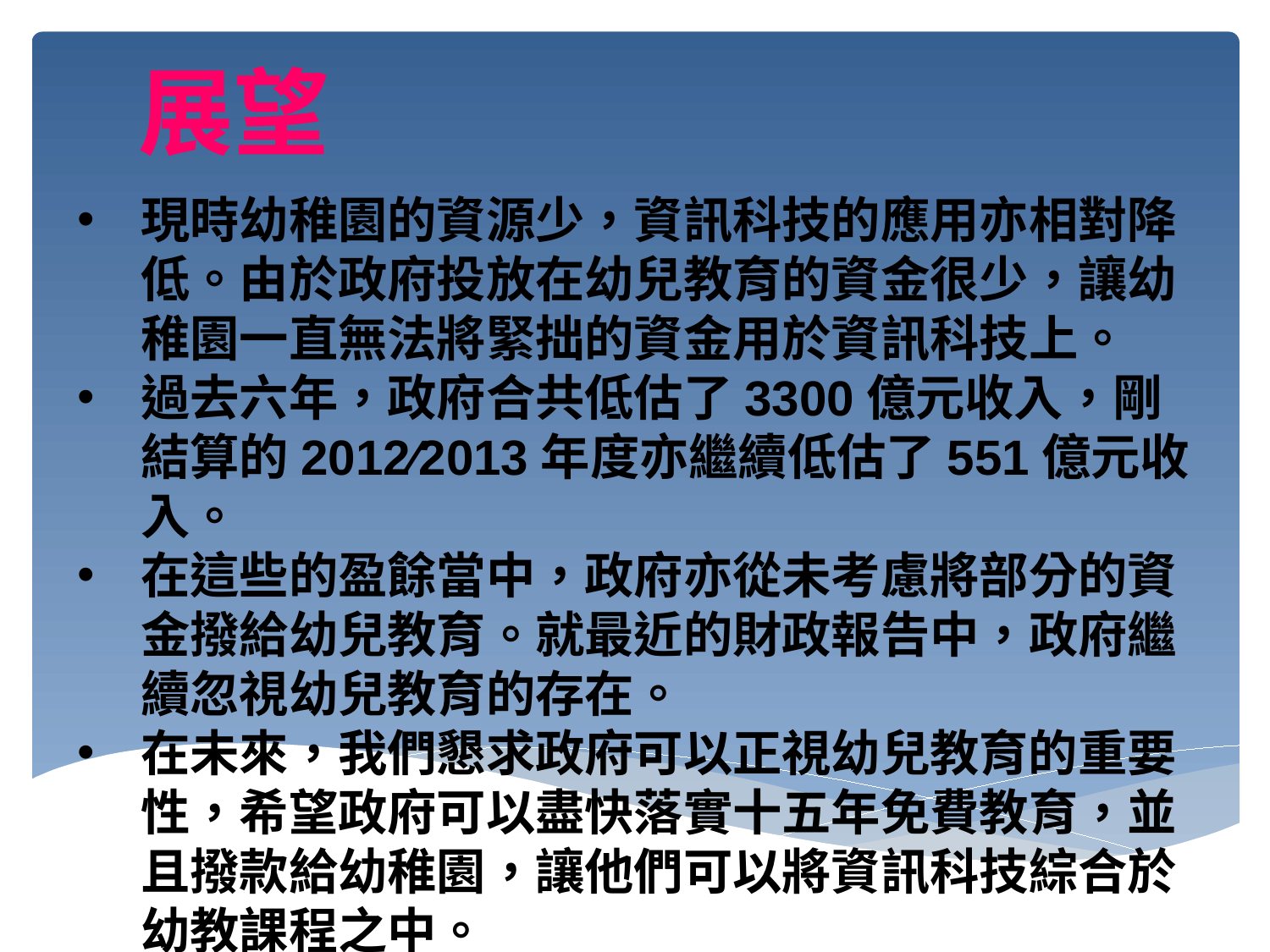

展望
現時幼稚園的資源少，資訊科技的應用亦相對降低。由於政府投放在幼兒教育的資金很少，讓幼稚園一直無法將緊拙的資金用於資訊科技上。
過去六年，政府合共低估了3300億元收入，剛結算的2012∕2013年度亦繼續低估了551億元收入。
在這些的盈餘當中，政府亦從未考慮將部分的資金撥給幼兒教育。就最近的財政報告中，政府繼續忽視幼兒教育的存在。
在未來，我們懇求政府可以正視幼兒教育的重要性，希望政府可以盡快落實十五年免費教育，並且撥款給幼稚園，讓他們可以將資訊科技綜合於幼教課程之中。